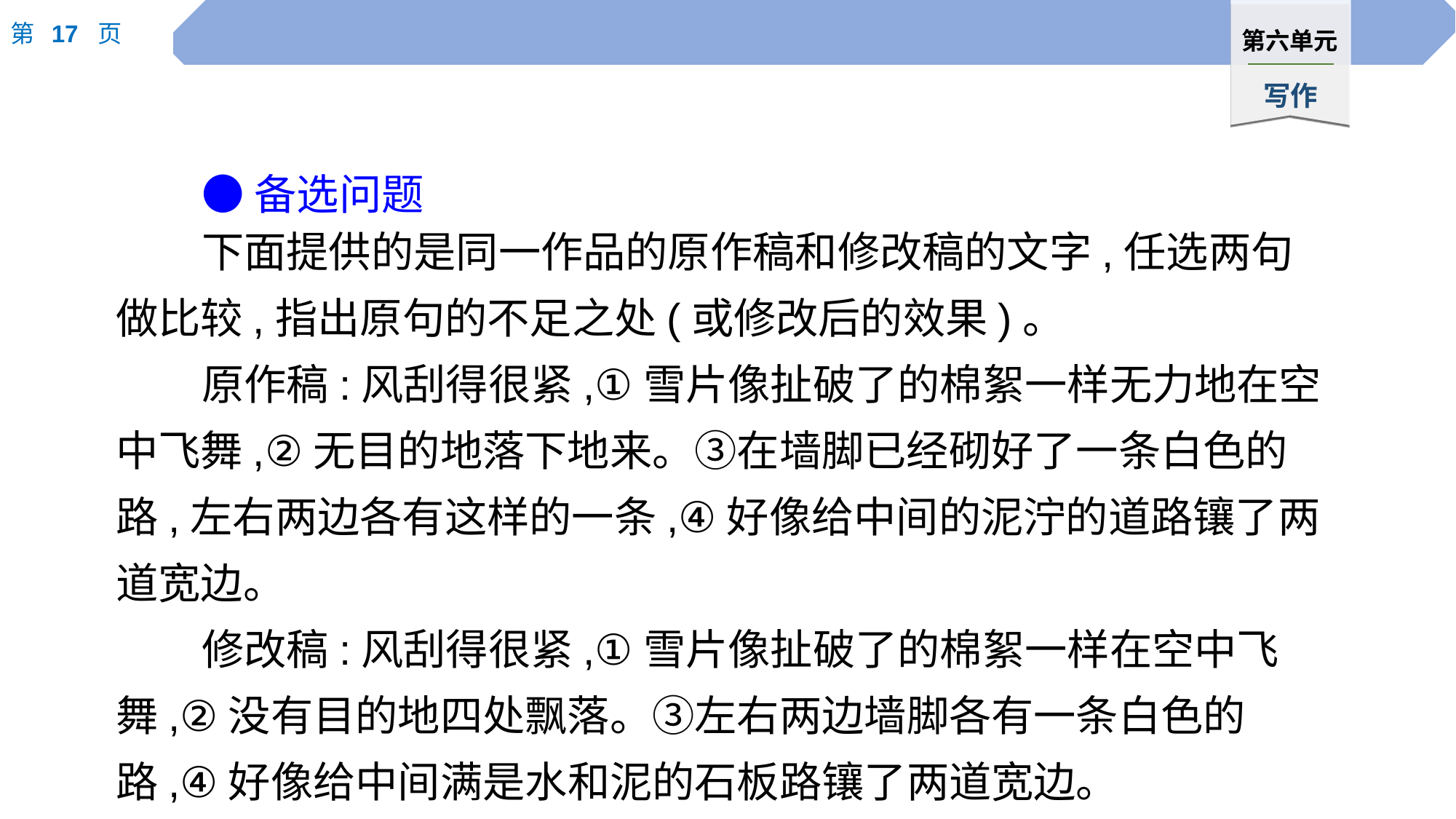

●备选问题

下面提供的是同一作品的原作稿和修改稿的文字,任选两句做比较,指出原句的不足之处(或修改后的效果)。
原作稿:风刮得很紧,①雪片像扯破了的棉絮一样无力地在空中飞舞,②无目的地落下地来。③在墙脚已经砌好了一条白色的路,左右两边各有这样的一条,④好像给中间的泥泞的道路镶了两道宽边。
修改稿:风刮得很紧,①雪片像扯破了的棉絮一样在空中飞舞,②没有目的地四处飘落。③左右两边墙脚各有一条白色的路,④好像给中间满是水和泥的石板路镶了两道宽边。